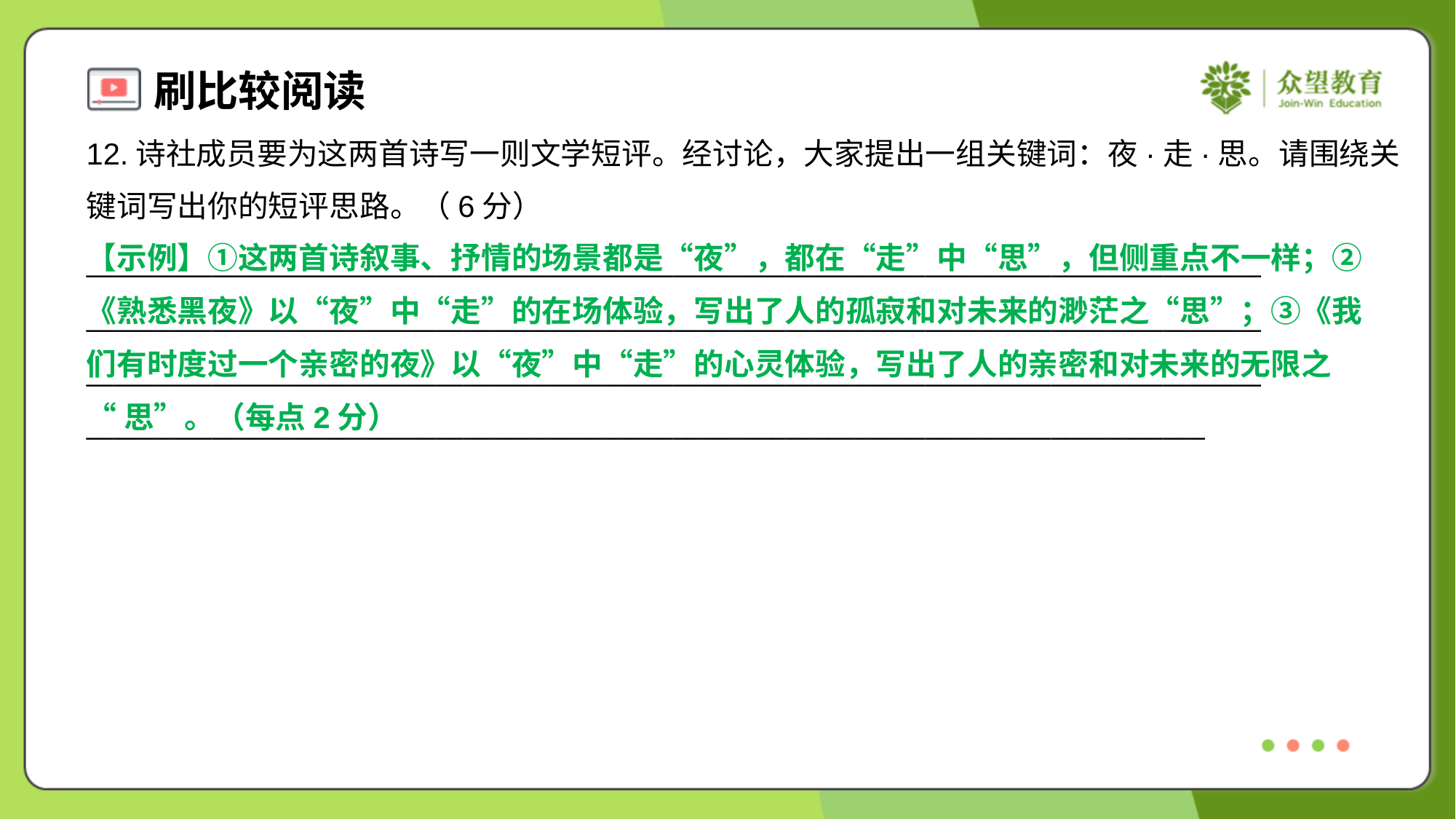

12.诗社成员要为这两首诗写一则文学短评。经讨论，大家提出一组关键词：夜·走·思。请围绕关
键词写出你的短评思路。（6分）
【示例】①这两首诗叙事、抒情的场景都是“夜”，都在“走”中“思”，但侧重点不一样；②
《熟悉黑夜》以“夜”中“走”的在场体验，写出了人的孤寂和对未来的渺茫之“思”；③《我
们有时度过一个亲密的夜》以“夜”中“走”的心灵体验，写出了人的亲密和对未来的无限之
“思”。（每点2分）
____________________________________________________________________________________
____________________________________________________________________________________
____________________________________________________________________________________
________________________________________________________________________________